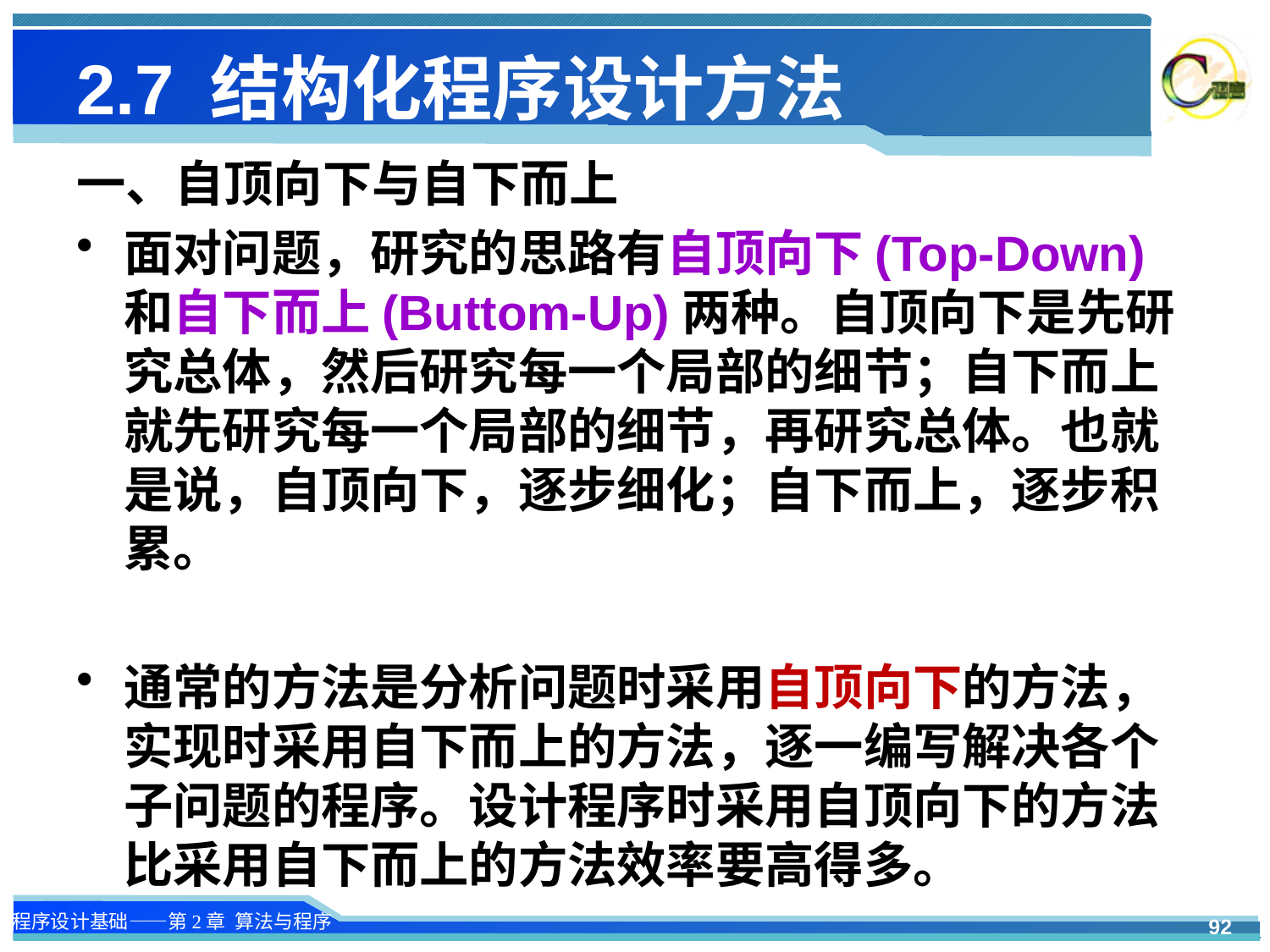

# 2.7 结构化程序设计方法
一、自顶向下与自下而上
面对问题，研究的思路有自顶向下(Top-Down)和自下而上(Buttom-Up)两种。自顶向下是先研究总体，然后研究每一个局部的细节；自下而上就先研究每一个局部的细节，再研究总体。也就是说，自顶向下，逐步细化；自下而上，逐步积累。

通常的方法是分析问题时采用自顶向下的方法，实现时采用自下而上的方法，逐一编写解决各个子问题的程序。设计程序时采用自顶向下的方法比采用自下而上的方法效率要高得多。
92